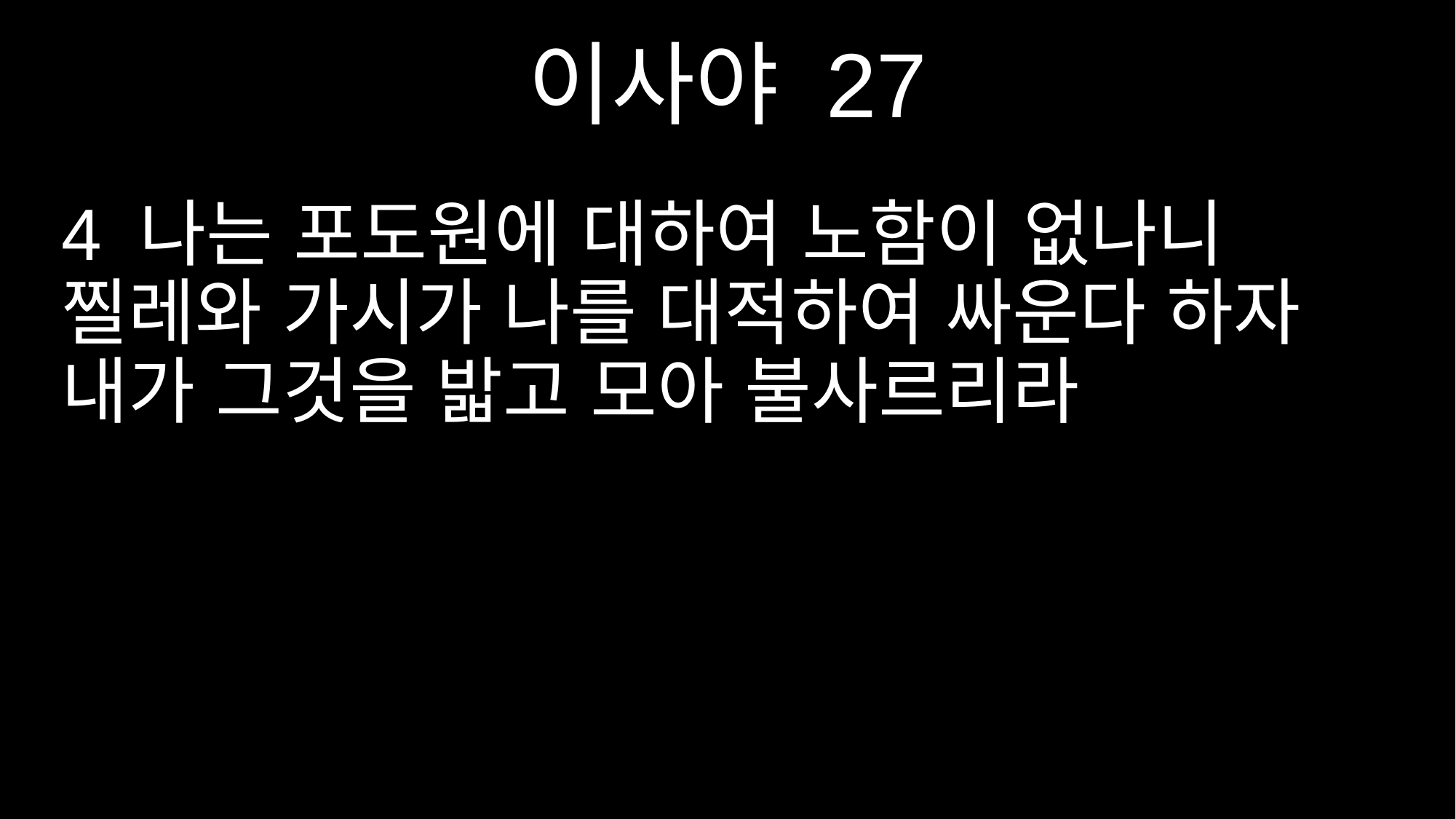

이사야 27
4 나는 포도원에 대하여 노함이 없나니 찔레와 가시가 나를 대적하여 싸운다 하자 내가 그것을 밟고 모아 불사르리라